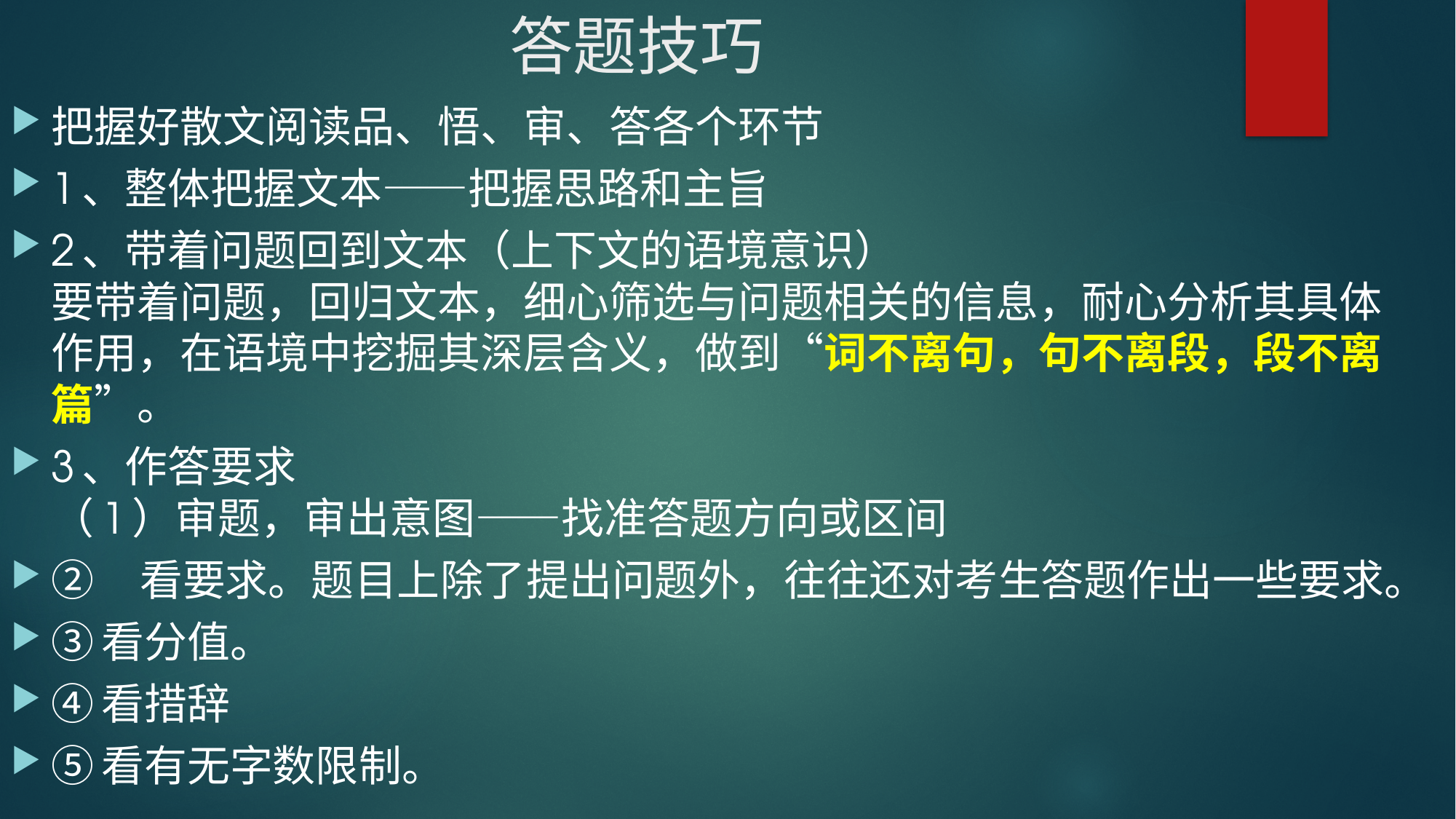

# 答题技巧
把握好散文阅读品、悟、审、答各个环节
1、整体把握文本——把握思路和主旨
2、带着问题回到文本（上下文的语境意识）
要带着问题，回归文本，细心筛选与问题相关的信息，耐心分析其具体作用，在语境中挖掘其深层含义，做到“词不离句，句不离段，段不离篇”。
3、作答要求
（1）审题，审出意图——找准答题方向或区间
②    看要求。题目上除了提出问题外，往往还对考生答题作出一些要求。
③看分值。
④看措辞
⑤看有无字数限制。